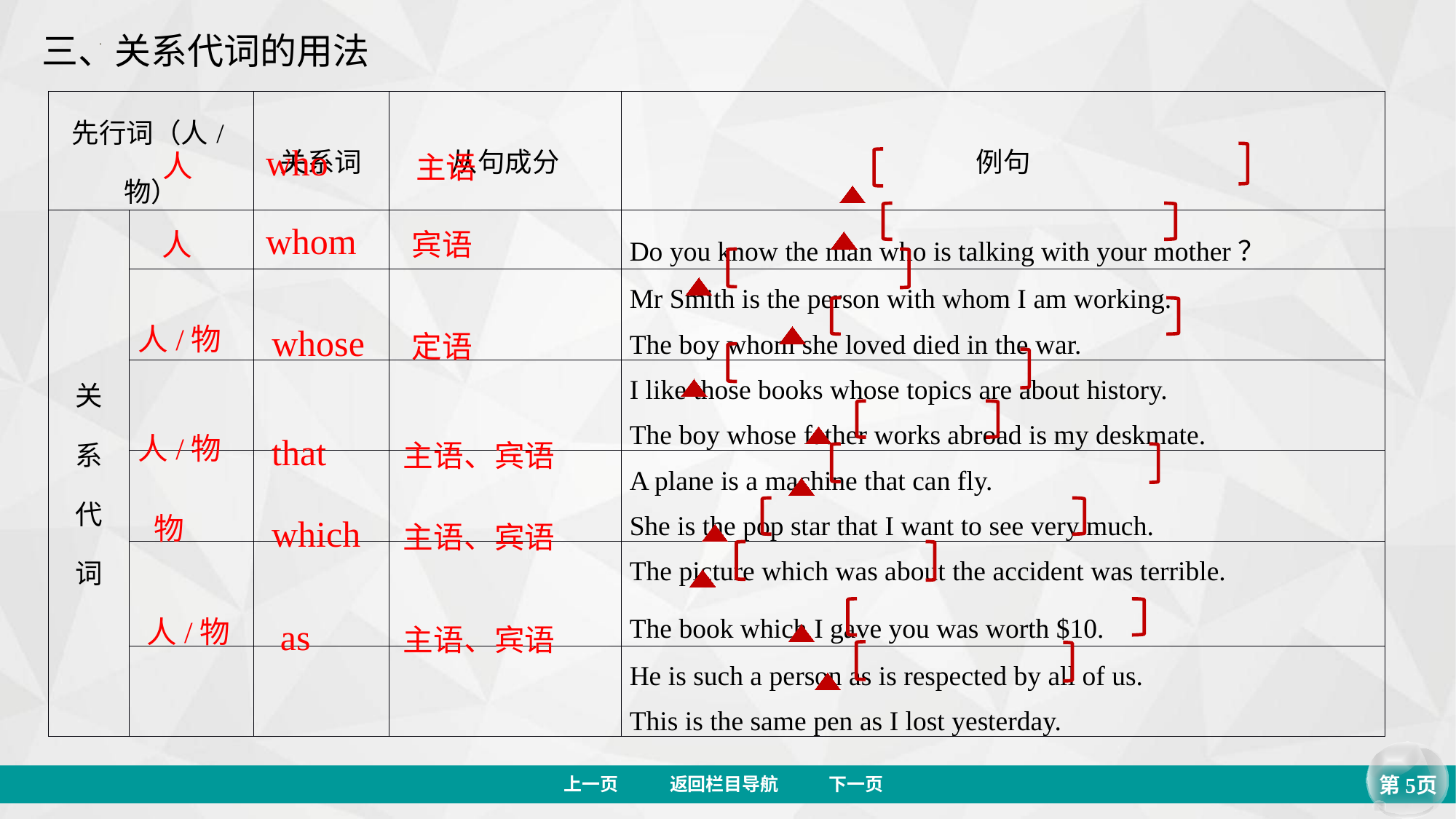

三、关系代词的用法

| 先行词（人/物） |  | 关系词 | 从句成分 | 例句 |
| --- | --- | --- | --- | --- |
| 关 系 代 词 |  |  |  | Do you know the man who is talking with your mother？ |
|  |  |  |  | Mr Smith is the person with whom I am working. The boy whom she loved died in the war. |
|  |  |  |  | I like those books whose topics are about history. The boy whose father works abroad is my deskmate. |
|  |  |  |  | A plane is a machine that can fly. She is the pop star that I want to see very much. |
|  |  |  |  | The picture which was about the accident was terrible. The book which I gave you was worth $10. |
|  |  |  |  | He is such a person as is respected by all of us. This is the same pen as I lost yesterday. |
who
人
主语

whom
人
宾语

人/物
whose
定语

人/物
that

主语、宾语

物
which
主语、宾语

人/物
as
主语、宾语